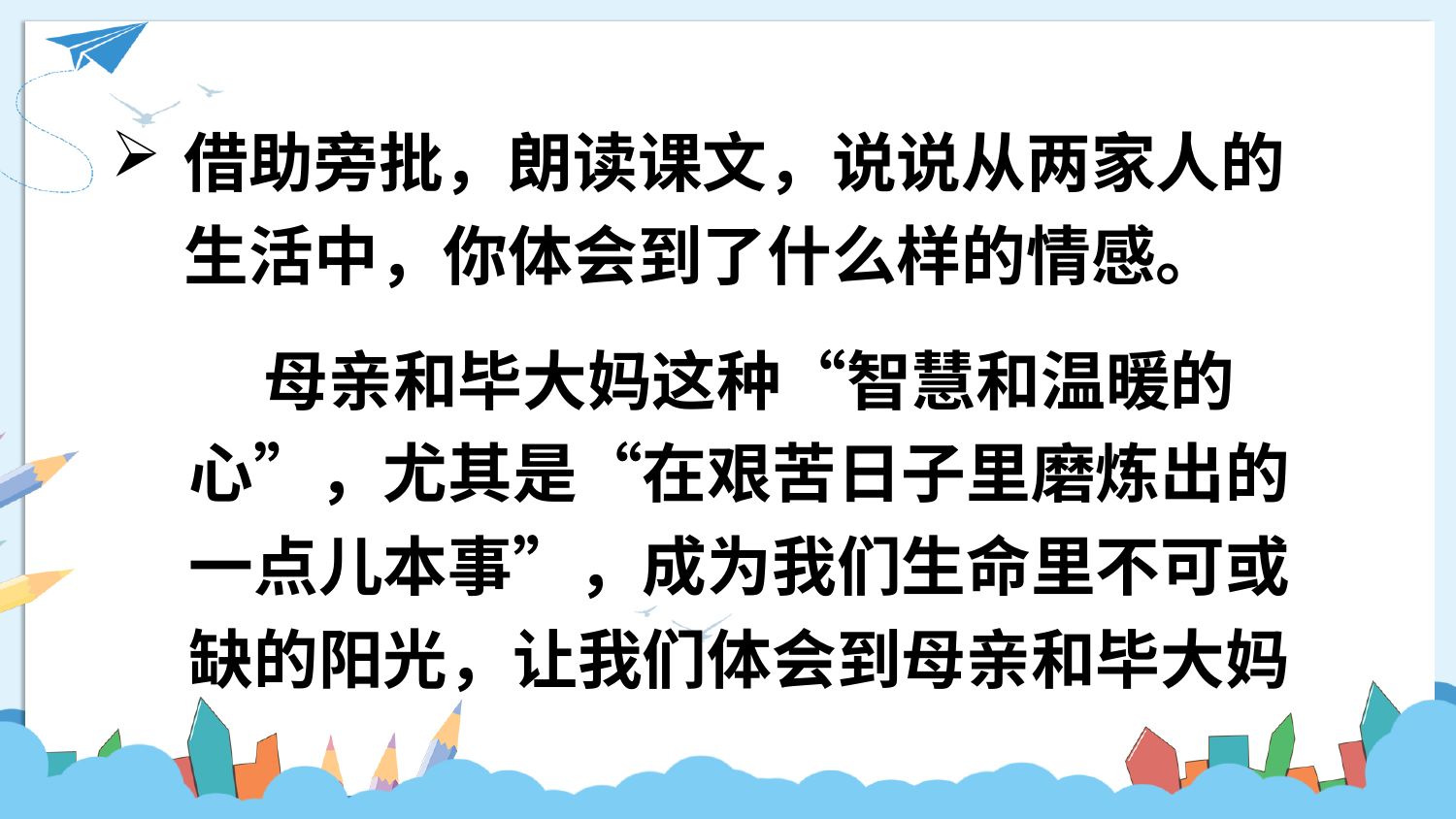

借助旁批，朗读课文，说说从两家人的生活中，你体会到了什么样的情感。
    母亲和毕大妈这种“智慧和温暖的心”，尤其是“在艰苦日子里磨炼出的一点儿本事”，成为我们生命里不可或缺的阳光，让我们体会到母亲和毕大妈